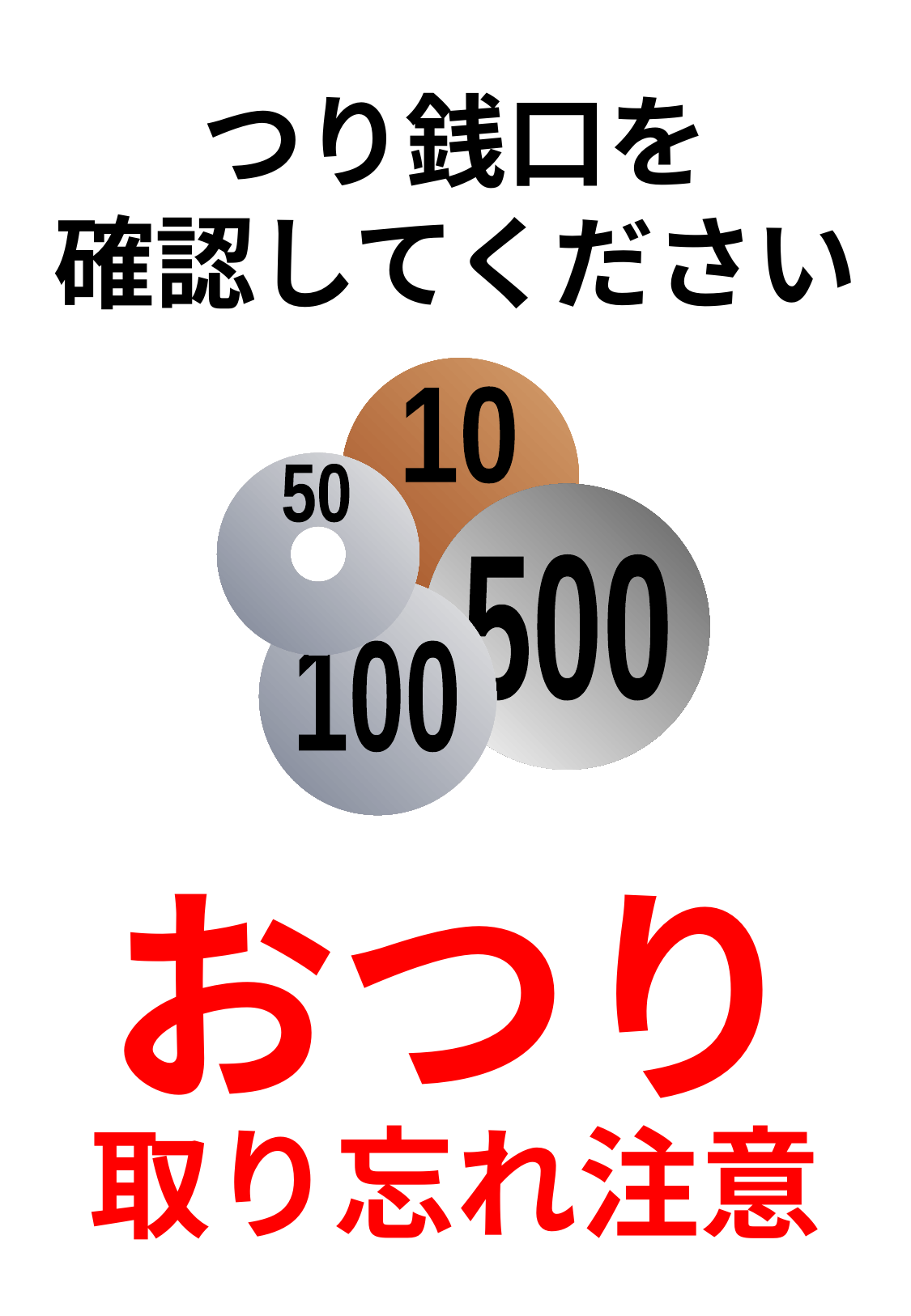

つり銭口を
確認してください

10

50

500

100
おつり
取り忘れ注意